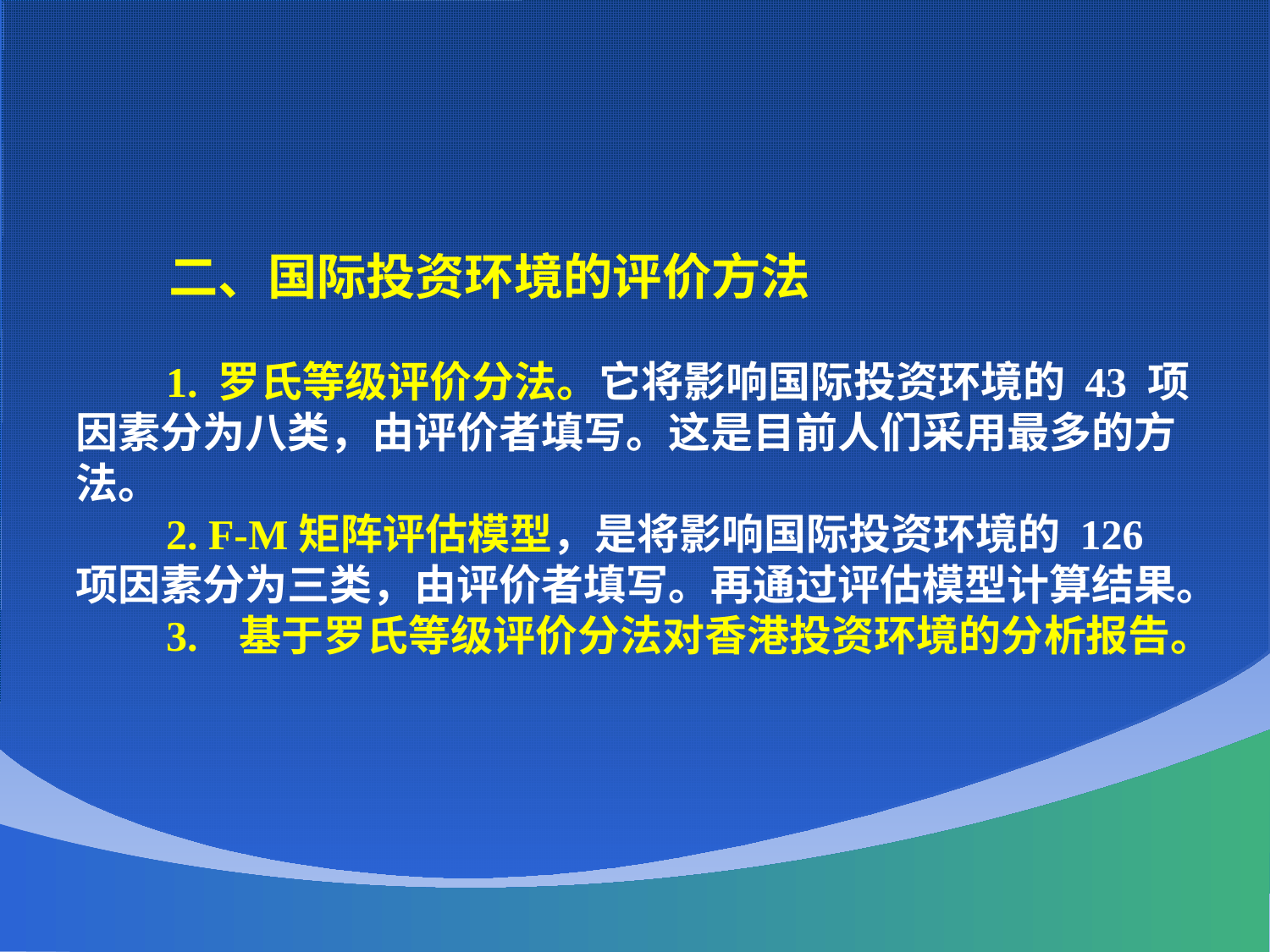

二、国际投资环境的评价方法

    1. 罗氏等级评价分法。它将影响国际投资环境的 43 项因素分为八类，由评价者填写。这是目前人们采用最多的方法。
    2. F-M矩阵评估模型，是将影响国际投资环境的 126 项因素分为三类，由评价者填写。再通过评估模型计算结果。
    3.   基于罗氏等级评价分法对香港投资环境的分析报告。